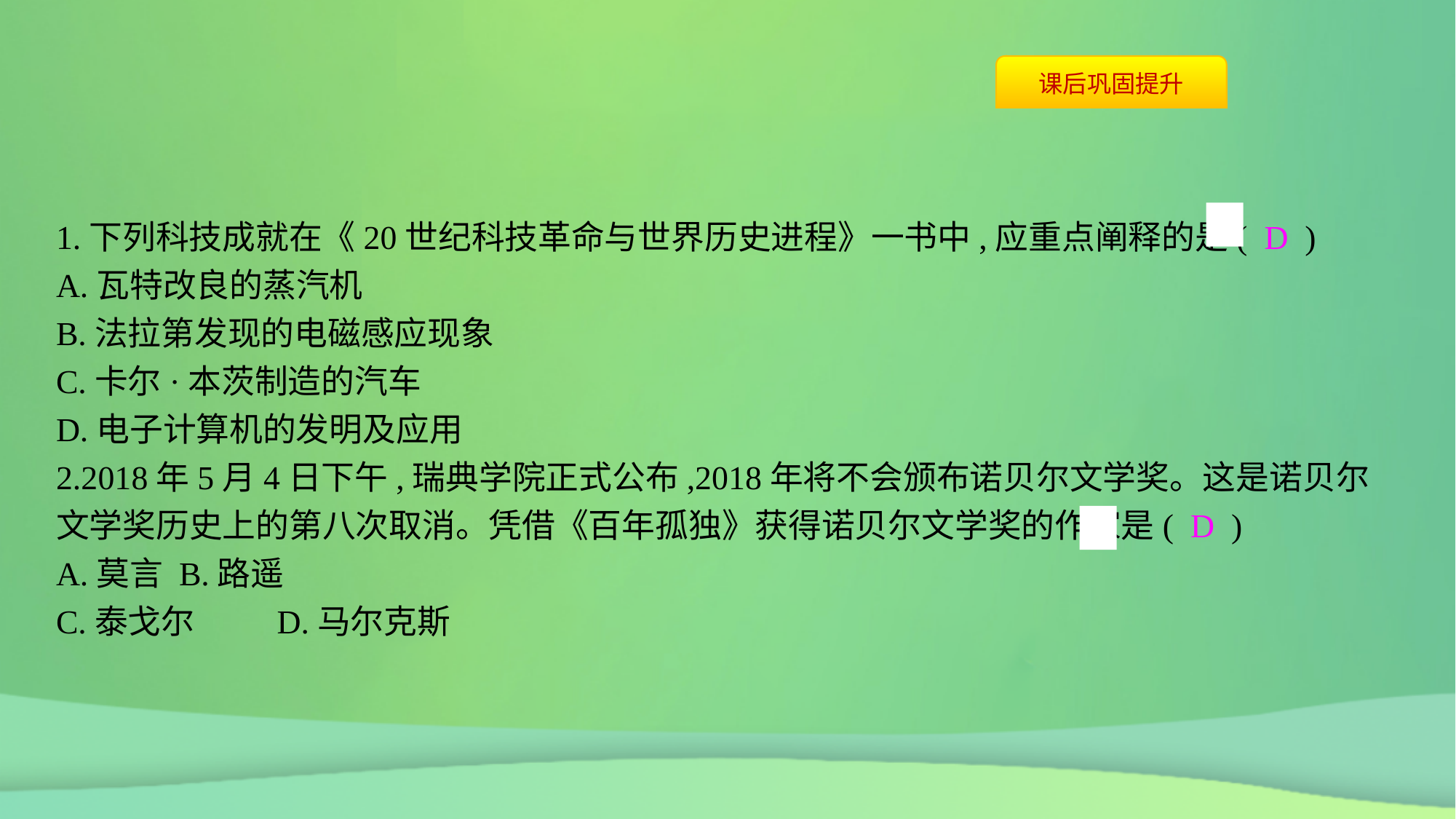

1.下列科技成就在《20世纪科技革命与世界历史进程》一书中,应重点阐释的是(  D  )
A.瓦特改良的蒸汽机
B.法拉第发现的电磁感应现象
C.卡尔·本茨制造的汽车
D.电子计算机的发明及应用
2.2018年5月4日下午,瑞典学院正式公布,2018年将不会颁布诺贝尔文学奖。这是诺贝尔文学奖历史上的第八次取消。凭借《百年孤独》获得诺贝尔文学奖的作家是(  D  )
A.莫言	B.路遥
C.泰戈尔	D.马尔克斯